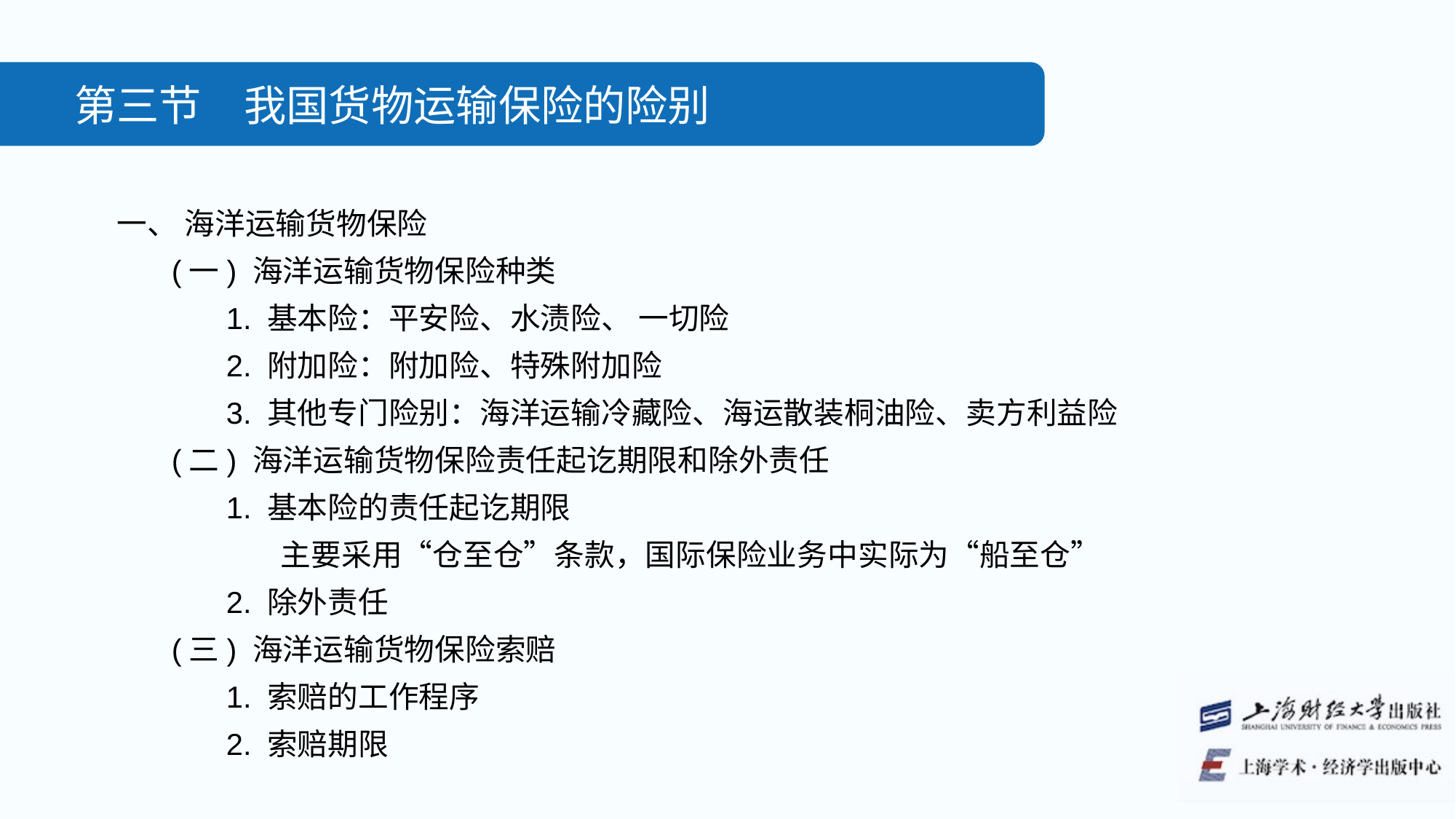

第三节　我国货物运输保险的险别
一、 海洋运输货物保险
(一) 海洋运输货物保险种类
1. 基本险：平安险、水渍险、 一切险
2. 附加险：附加险、特殊附加险
3. 其他专门险别：海洋运输冷藏险、海运散装桐油险、卖方利益险
(二) 海洋运输货物保险责任起讫期限和除外责任
1. 基本险的责任起讫期限
主要采用“仓至仓”条款，国际保险业务中实际为“船至仓”
2. 除外责任
(三) 海洋运输货物保险索赔
1. 索赔的工作程序
2. 索赔期限